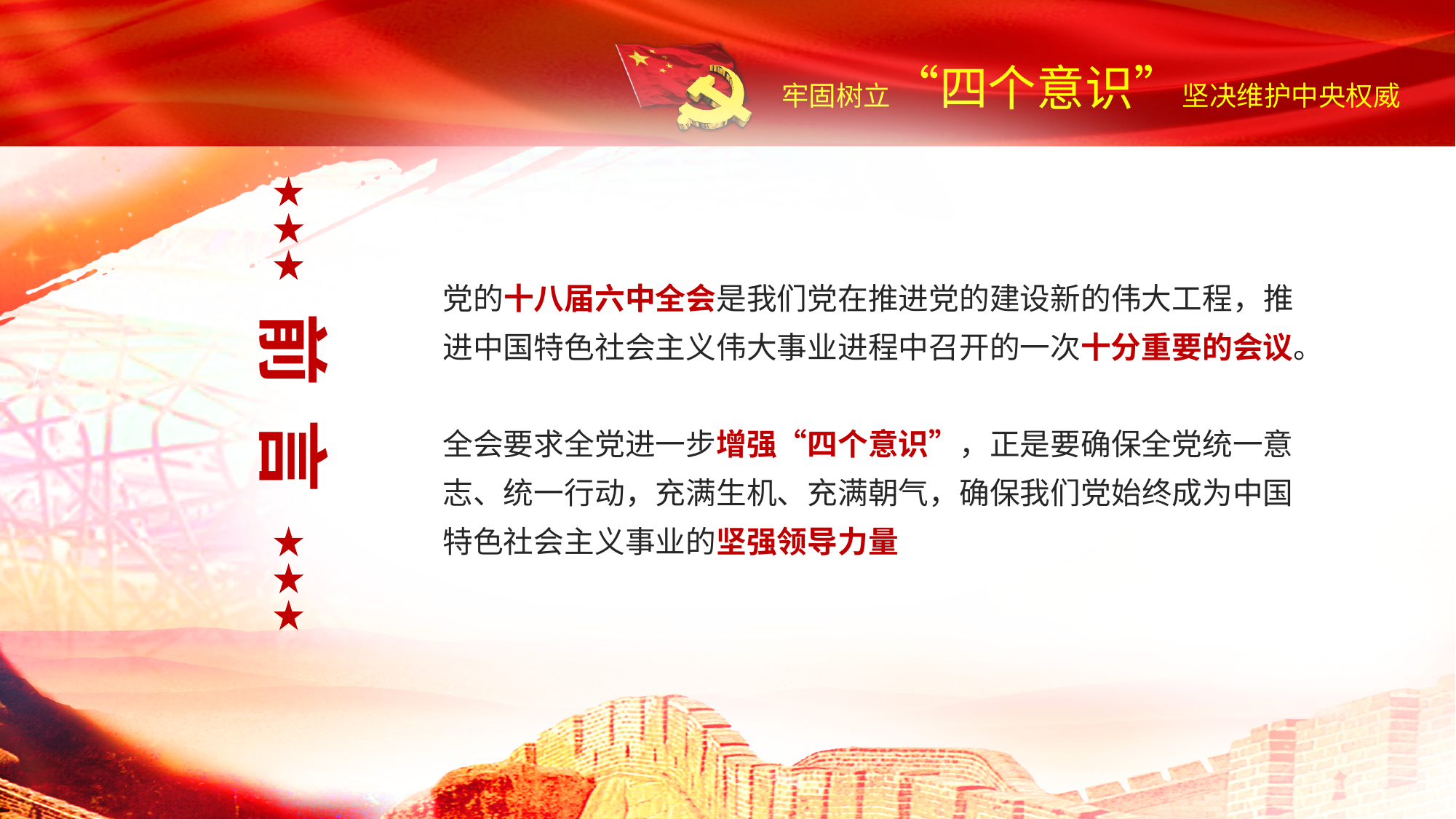

党的十八届六中全会是我们党在推进党的建设新的伟大工程，推进中国特色社会主义伟大事业进程中召开的一次十分重要的会议。

全会要求全党进一步增强“四个意识”，正是要确保全党统一意志、统一行动，充满生机、充满朝气，确保我们党始终成为中国特色社会主义事业的坚强领导力量
前  言